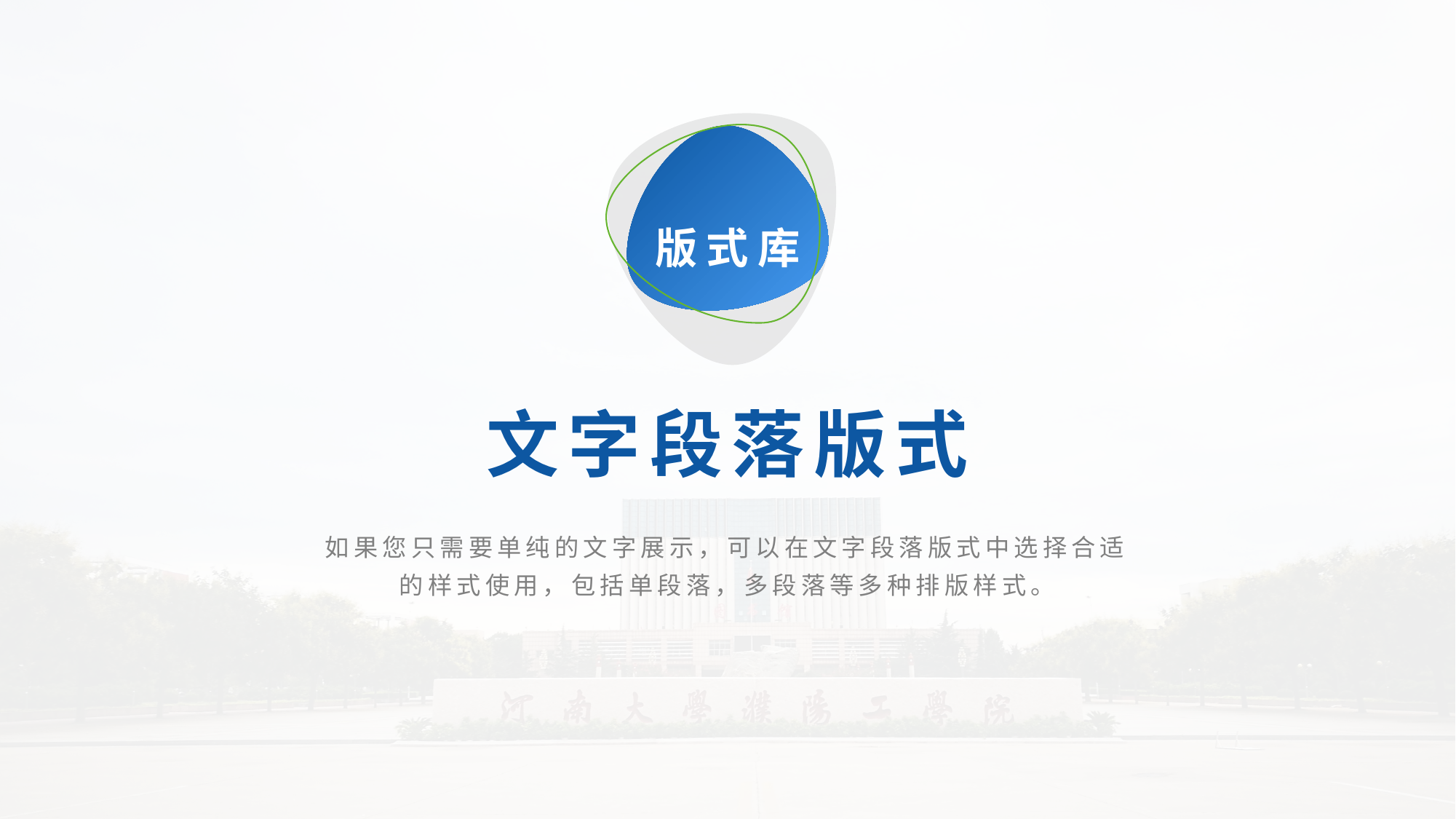

版式库
文字段落版式
如果您只需要单纯的文字展示，可以在文字段落版式中选择合适的样式使用，包括单段落，多段落等多种排版样式。